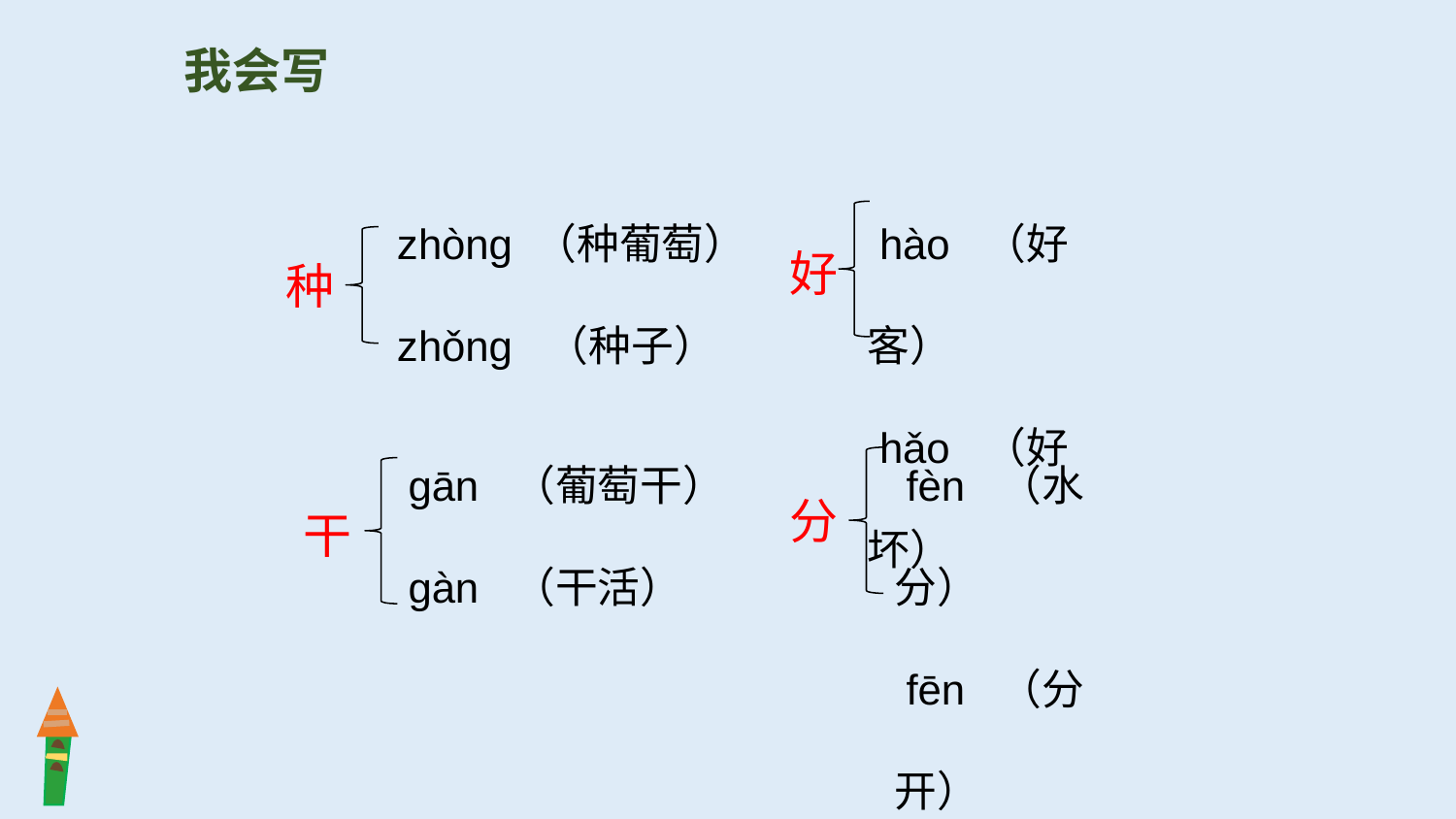

我会写
 zhòng （种葡萄）
 zhǒng  （种子）
 hào  （好客）
 hǎo  （好坏）

好
种
 gān  （葡萄干）
 gàn  （干活）
 fèn  （水分）
 fēn  （分开）

分
干